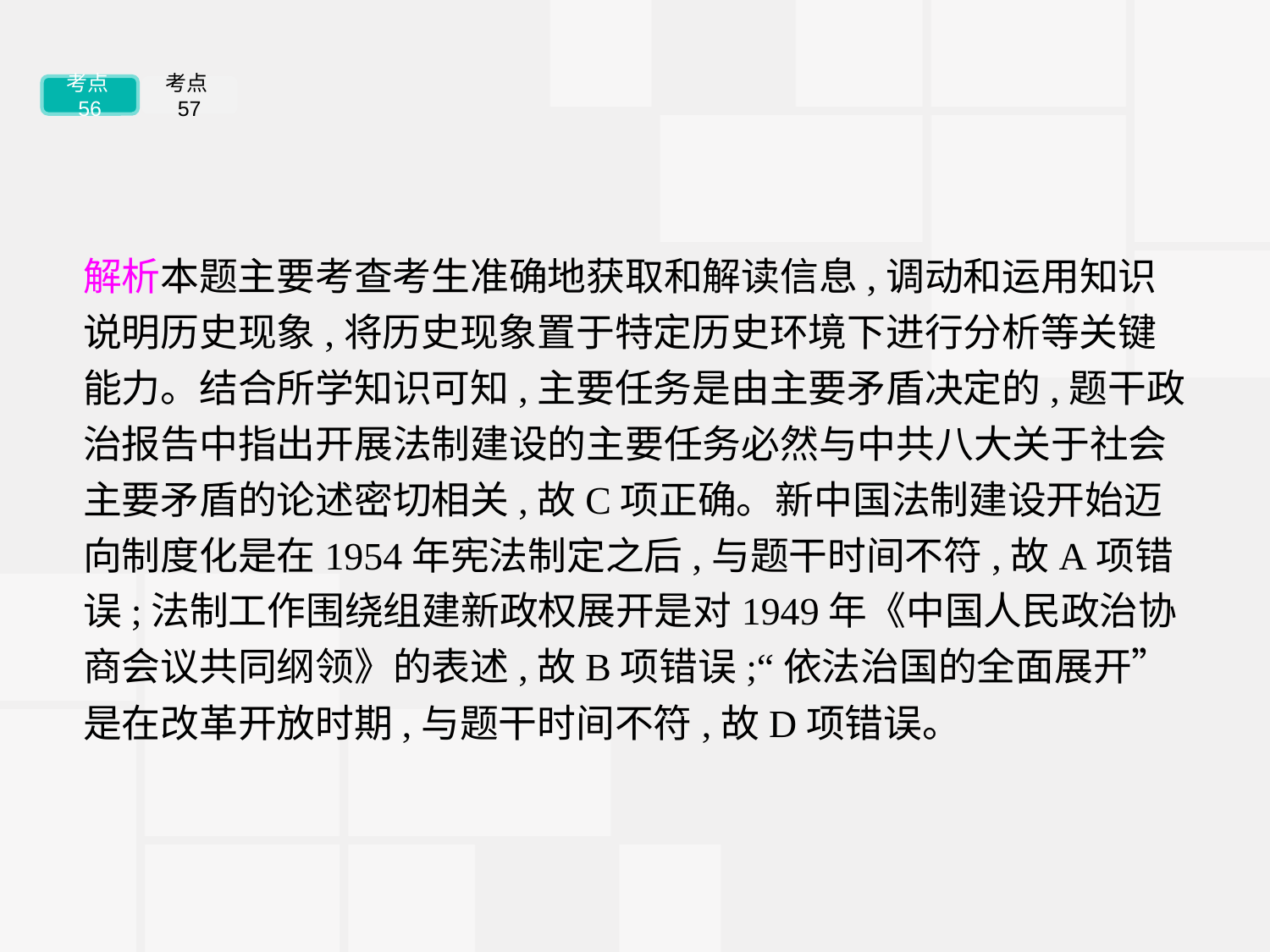

考点56
考点57
解析本题主要考查考生准确地获取和解读信息,调动和运用知识说明历史现象,将历史现象置于特定历史环境下进行分析等关键能力。结合所学知识可知,主要任务是由主要矛盾决定的,题干政治报告中指出开展法制建设的主要任务必然与中共八大关于社会主要矛盾的论述密切相关,故C项正确。新中国法制建设开始迈向制度化是在1954年宪法制定之后,与题干时间不符,故A项错误;法制工作围绕组建新政权展开是对1949年《中国人民政治协商会议共同纲领》的表述,故B项错误;“依法治国的全面展开”是在改革开放时期,与题干时间不符,故D项错误。